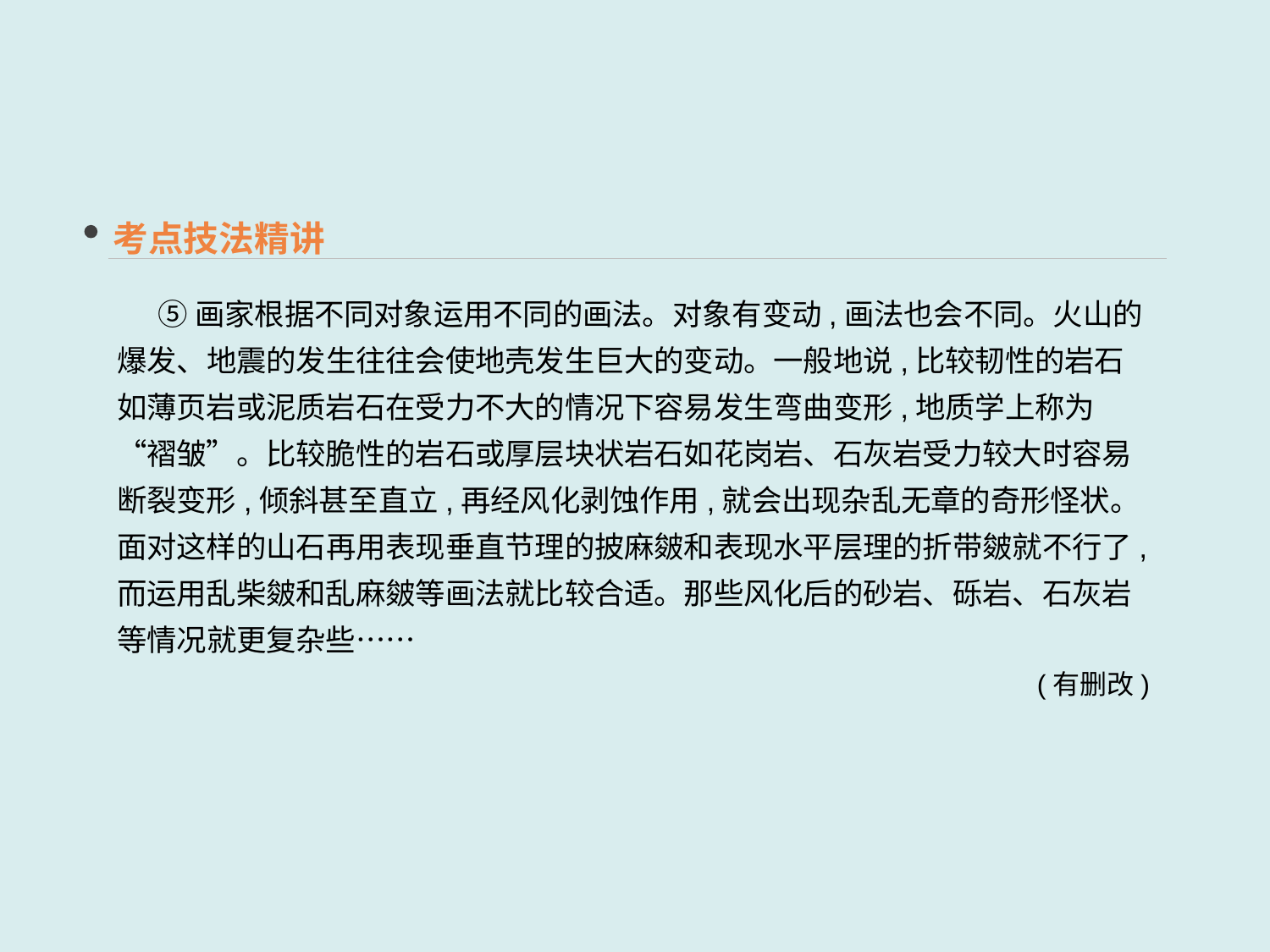

考点技法精讲

      ⑤画家根据不同对象运用不同的画法。对象有变动,画法也会不同。火山的爆发、地震的发生往往会使地壳发生巨大的变动。一般地说,比较韧性的岩石如薄页岩或泥质岩石在受力不大的情况下容易发生弯曲变形,地质学上称为“褶皱”。比较脆性的岩石或厚层块状岩石如花岗岩、石灰岩受力较大时容易断裂变形,倾斜甚至直立,再经风化剥蚀作用,就会出现杂乱无章的奇形怪状。面对这样的山石再用表现垂直节理的披麻皴和表现水平层理的折带皴就不行了,而运用乱柴皴和乱麻皴等画法就比较合适。那些风化后的砂岩、砾岩、石灰岩等情况就更复杂些……
(有删改)